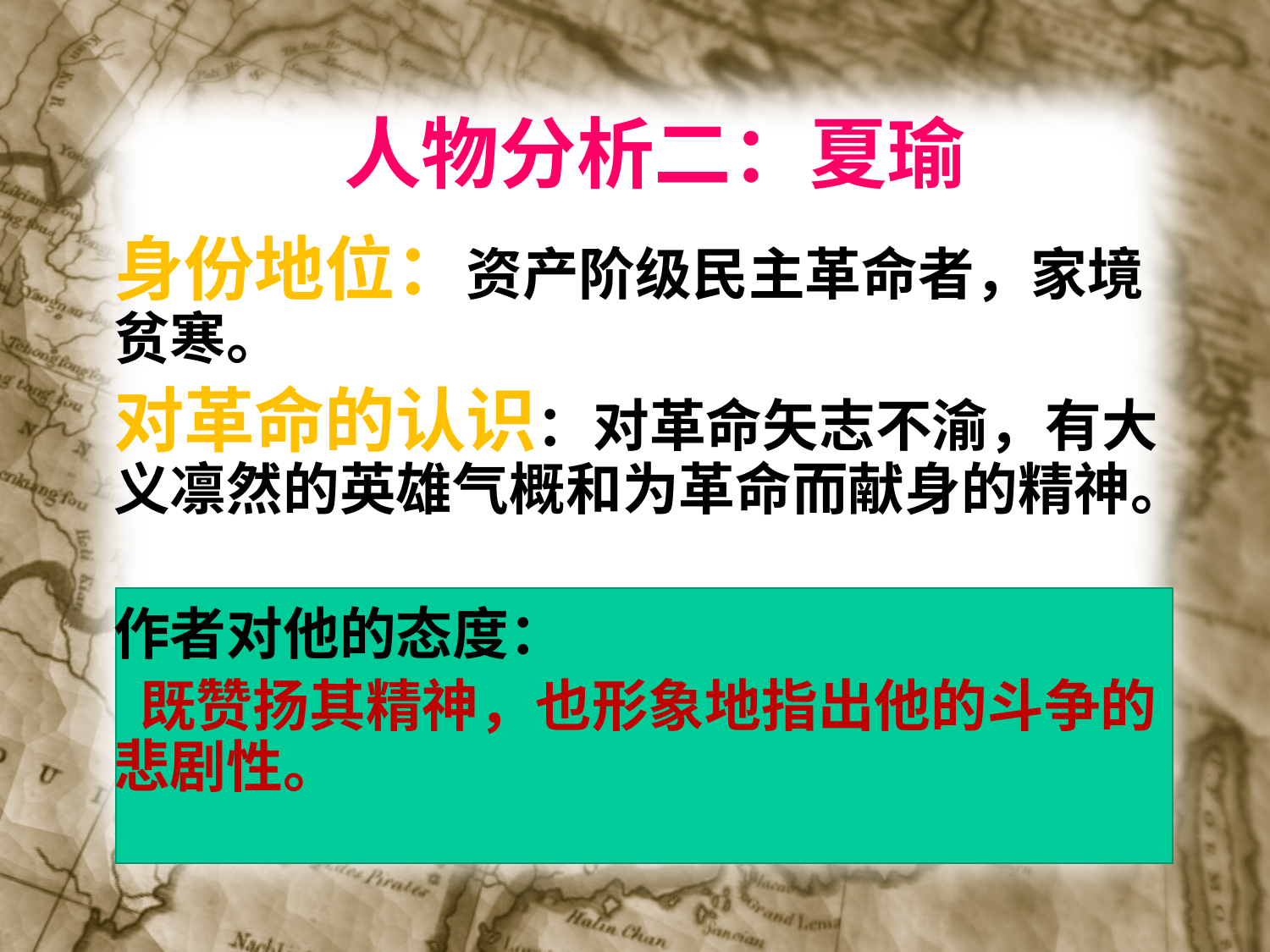

人物分析二：夏瑜
身份地位：资产阶级民主革命者，家境贫寒。
对革命的认识：对革命矢志不渝，有大义凛然的英雄气概和为革命而献身的精神。

作者对他的态度：
 既赞扬其精神，也形象地指出他的斗争的悲剧性。